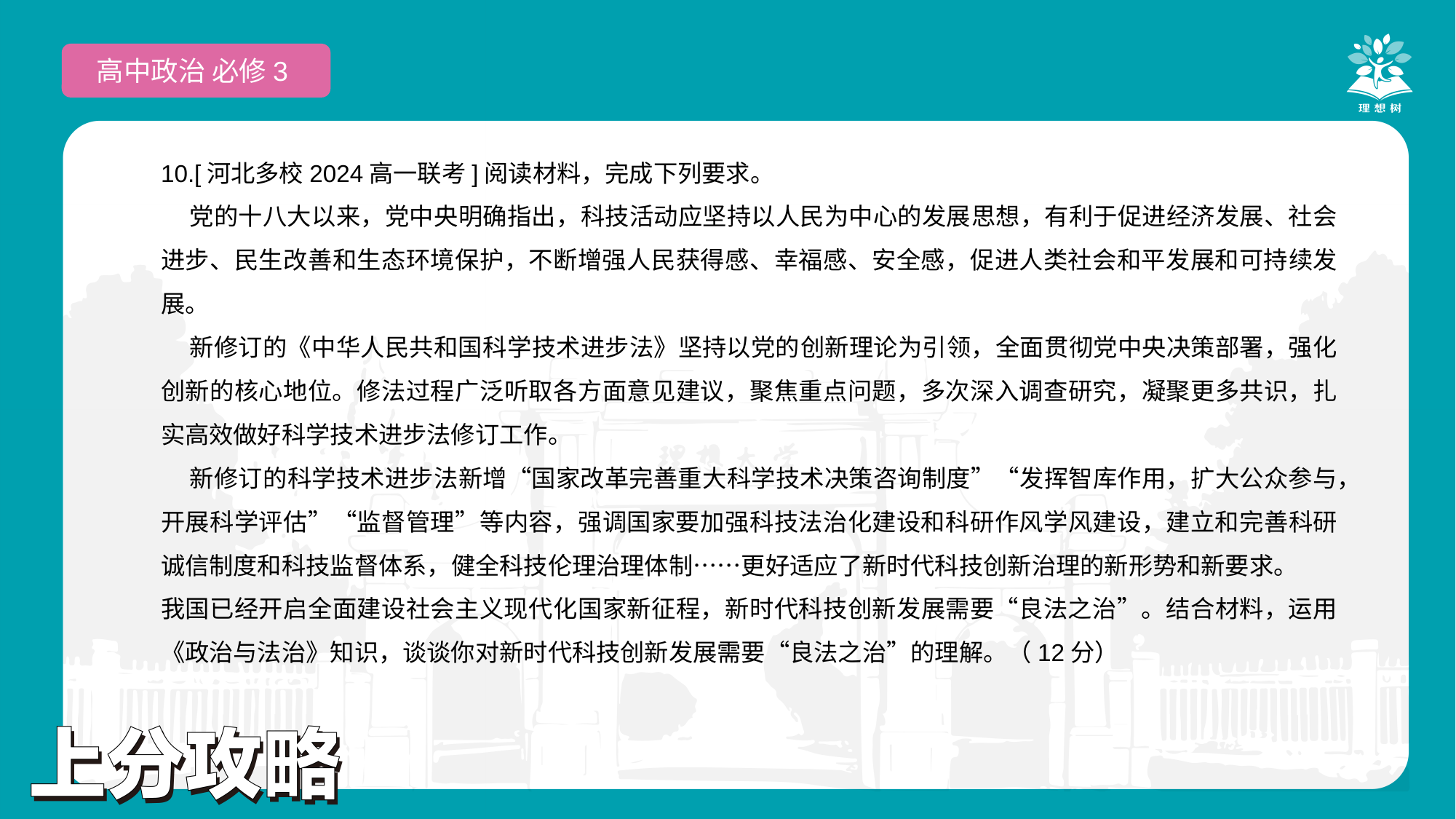

高中政治 必修3
10.[河北多校2024高一联考]阅读材料，完成下列要求。
    党的十八大以来，党中央明确指出，科技活动应坚持以人民为中心的发展思想，有利于促进经济发展、社会进步、民生改善和生态环境保护，不断增强人民获得感、幸福感、安全感，促进人类社会和平发展和可持续发展。
    新修订的《中华人民共和国科学技术进步法》坚持以党的创新理论为引领，全面贯彻党中央决策部署，强化创新的核心地位。修法过程广泛听取各方面意见建议，聚焦重点问题，多次深入调查研究，凝聚更多共识，扎实高效做好科学技术进步法修订工作。
    新修订的科学技术进步法新增“国家改革完善重大科学技术决策咨询制度”“发挥智库作用，扩大公众参与，开展科学评估”“监督管理”等内容，强调国家要加强科技法治化建设和科研作风学风建设，建立和完善科研诚信制度和科技监督体系，健全科技伦理治理体制……更好适应了新时代科技创新治理的新形势和新要求。
我国已经开启全面建设社会主义现代化国家新征程，新时代科技创新发展需要“良法之治”。结合材料，运用《政治与法治》知识，谈谈你对新时代科技创新发展需要“良法之治”的理解。（12分）